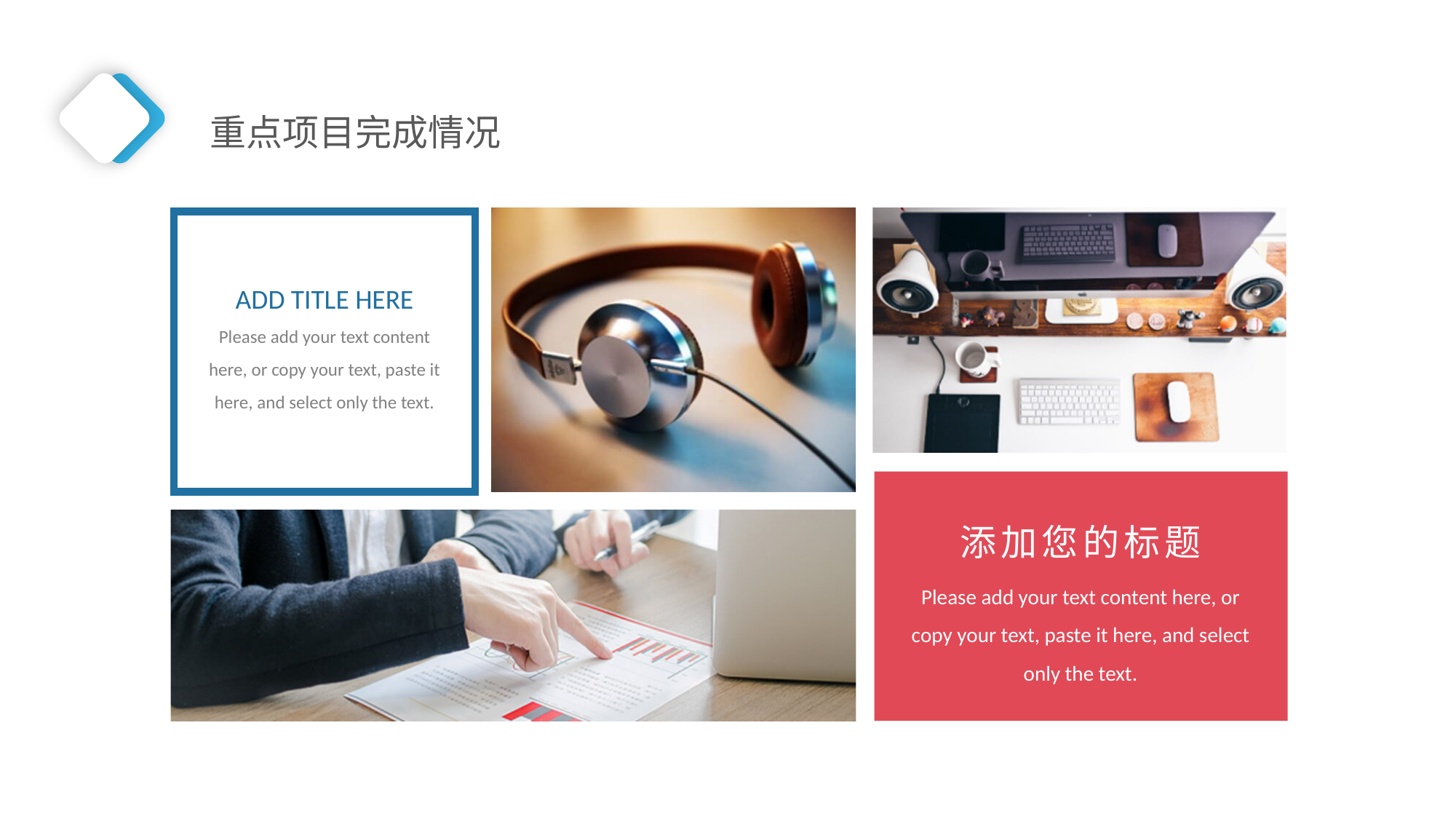

重点项目完成情况

ADD TITLE HERE
Please add your text content here, or copy your text, paste it here, and select only the text.

添加您的标题

Please add your text content here, or copy your text, paste it here, and select only the text.